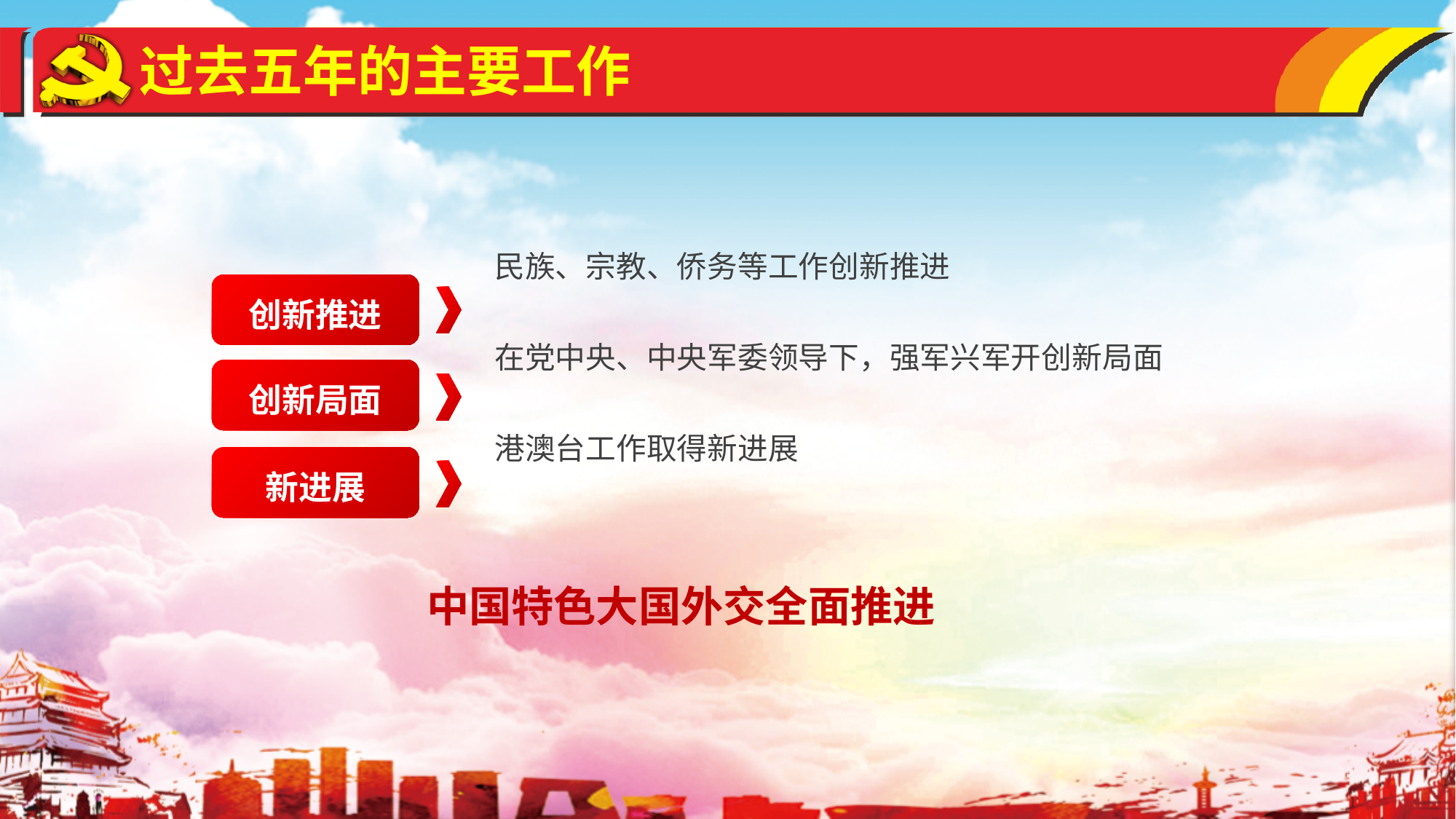

过去五年的主要工作

民族、宗教、侨务等工作创新推进
在党中央、中央军委领导下，强军兴军开创新局面
港澳台工作取得新进展
创新推进

创新局面

新进展

中国特色大国外交全面推进